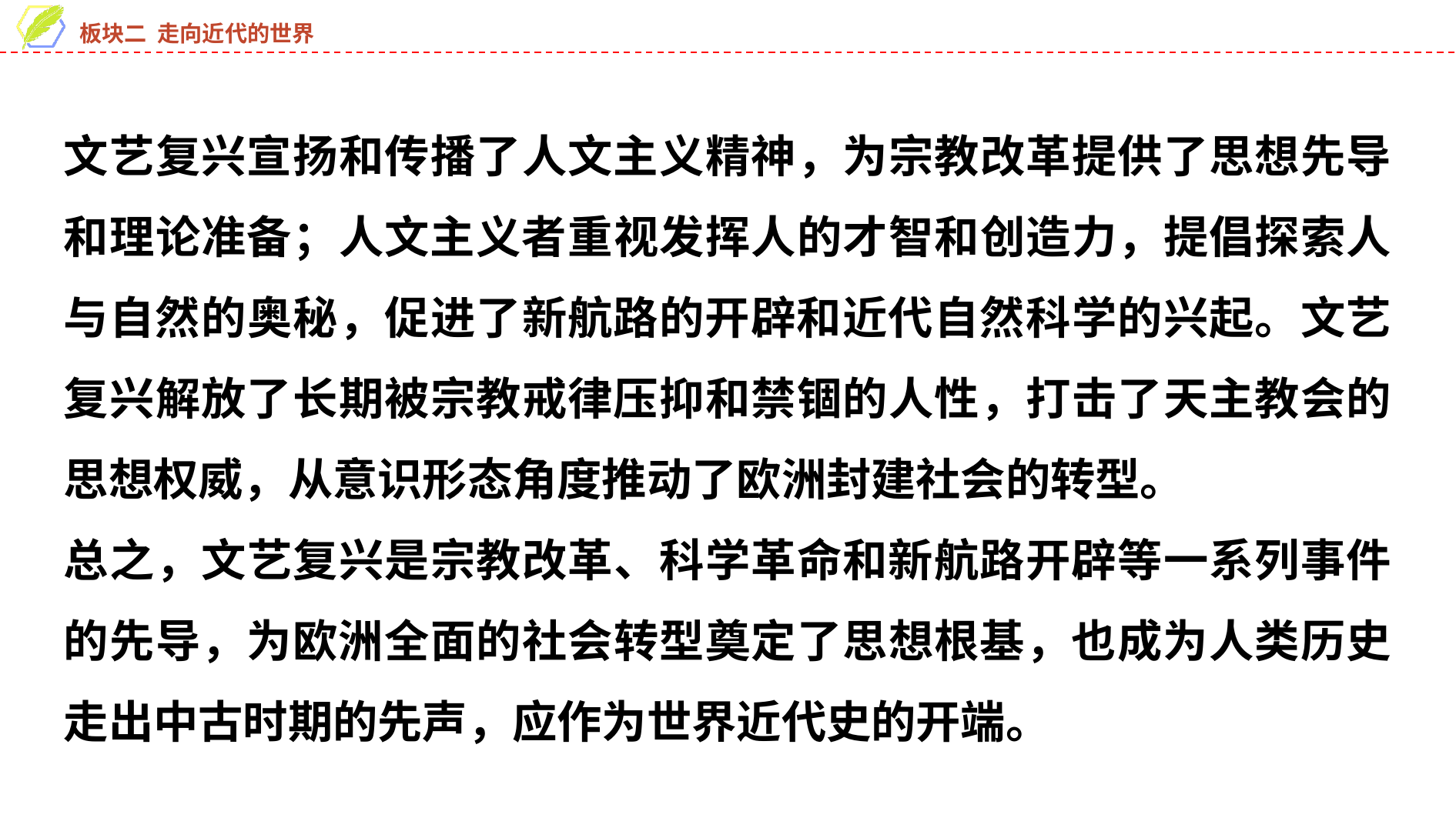

文艺复兴宣扬和传播了人文主义精神，为宗教改革提供了思想先导和理论准备；人文主义者重视发挥人的才智和创造力，提倡探索人与自然的奥秘，促进了新航路的开辟和近代自然科学的兴起。文艺复兴解放了长期被宗教戒律压抑和禁锢的人性，打击了天主教会的思想权威，从意识形态角度推动了欧洲封建社会的转型。
总之，文艺复兴是宗教改革、科学革命和新航路开辟等一系列事件的先导，为欧洲全面的社会转型奠定了思想根基，也成为人类历史走出中古时期的先声，应作为世界近代史的开端。